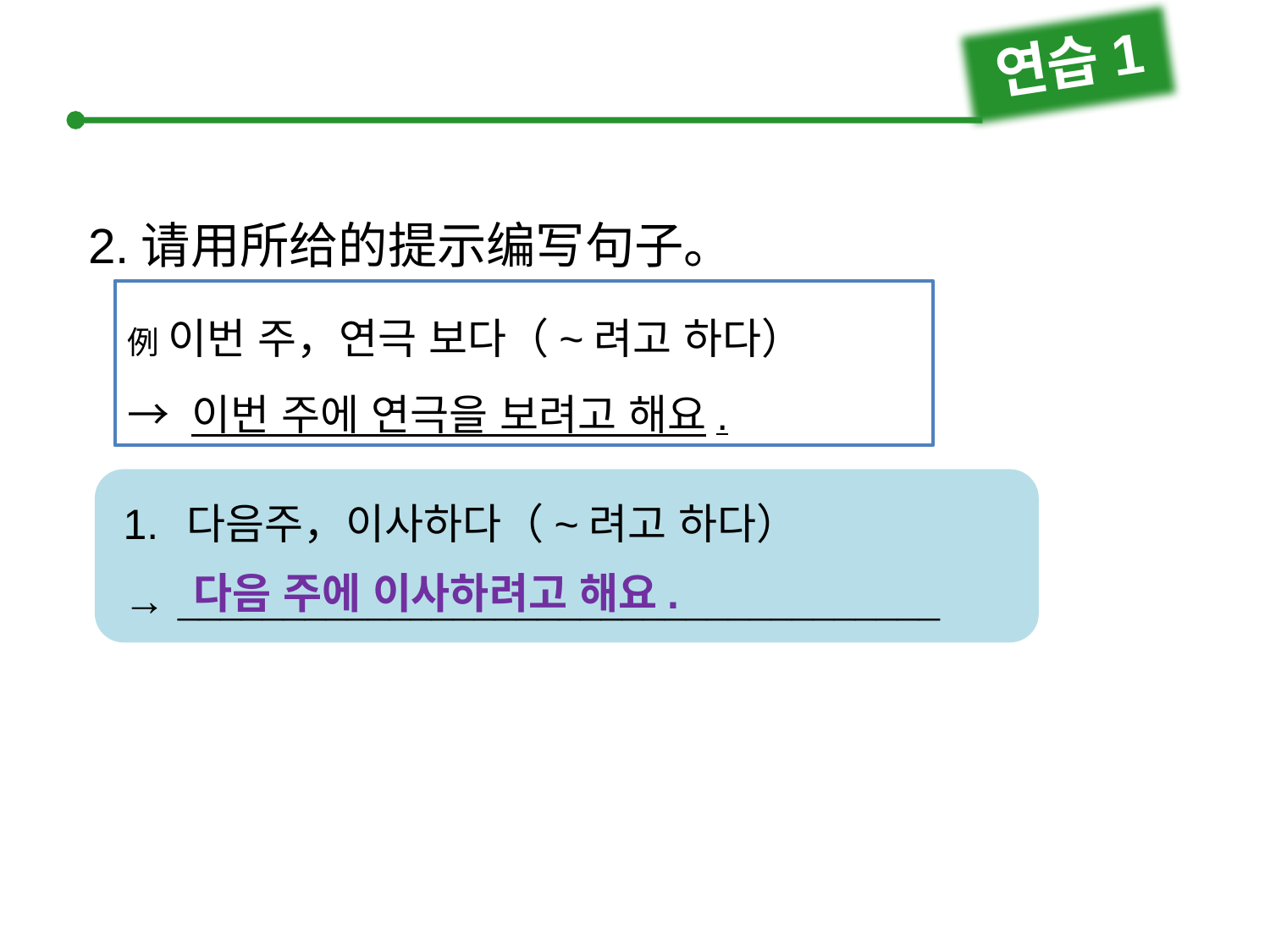

연습1
2.请用所给的提示编写句子。
例 이번 주，연극 보다（~려고 하다）
→ 이번 주에 연극을 보려고 해요.
다음주，이사하다（~려고 하다）
→ ____________________________________

다음 주에 이사하려고 해요.